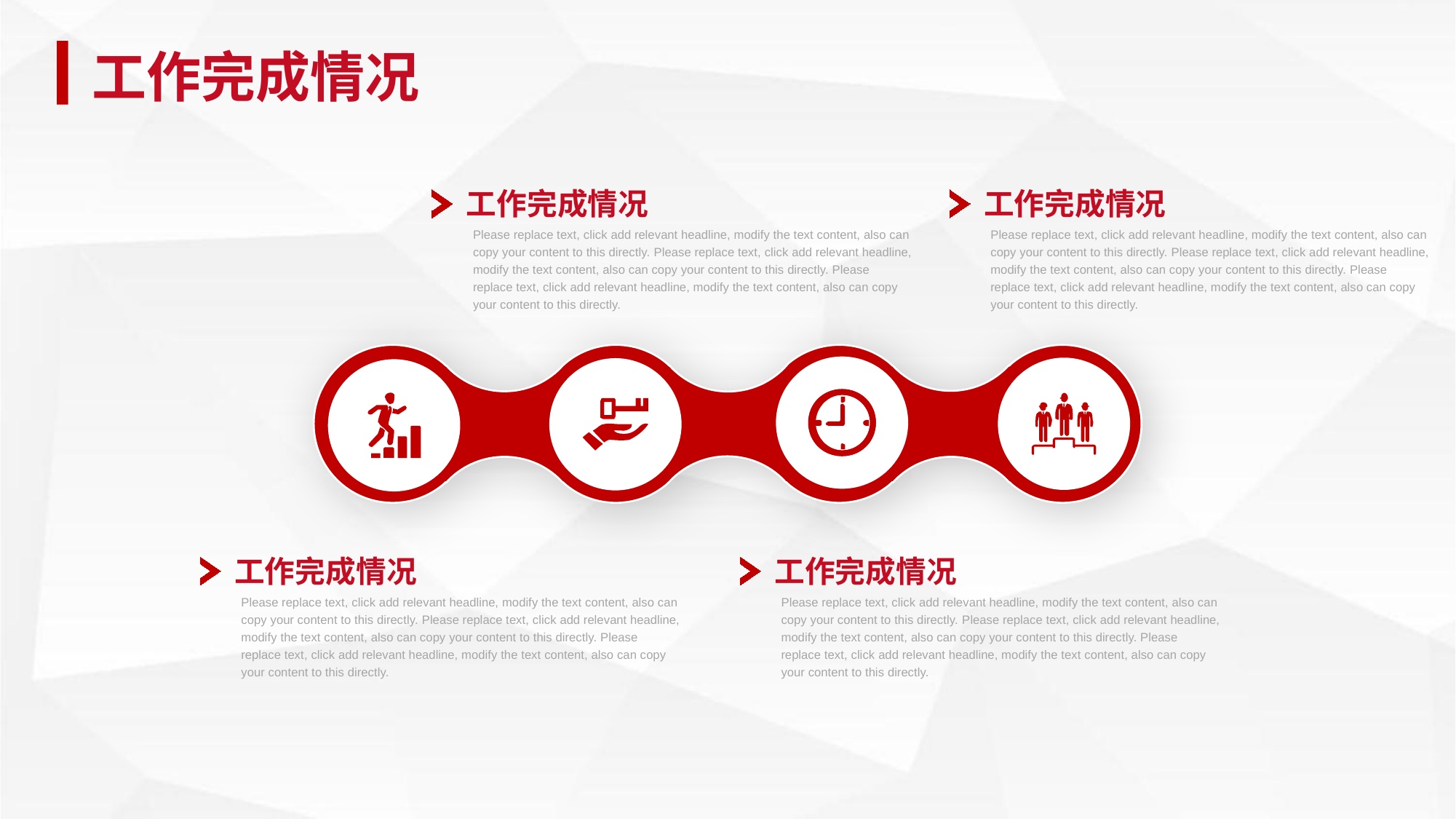

工作完成情况

工作完成情况

Please replace text, click add relevant headline, modify the text content, also can copy your content to this directly. Please replace text, click add relevant headline, modify the text content, also can copy your content to this directly. Please replace text, click add relevant headline, modify the text content, also can copy your content to this directly.

工作完成情况

Please replace text, click add relevant headline, modify the text content, also can copy your content to this directly. Please replace text, click add relevant headline, modify the text content, also can copy your content to this directly. Please replace text, click add relevant headline, modify the text content, also can copy your content to this directly.

工作完成情况

Please replace text, click add relevant headline, modify the text content, also can copy your content to this directly. Please replace text, click add relevant headline, modify the text content, also can copy your content to this directly. Please replace text, click add relevant headline, modify the text content, also can copy your content to this directly.

工作完成情况

Please replace text, click add relevant headline, modify the text content, also can copy your content to this directly. Please replace text, click add relevant headline, modify the text content, also can copy your content to this directly. Please replace text, click add relevant headline, modify the text content, also can copy your content to this directly.